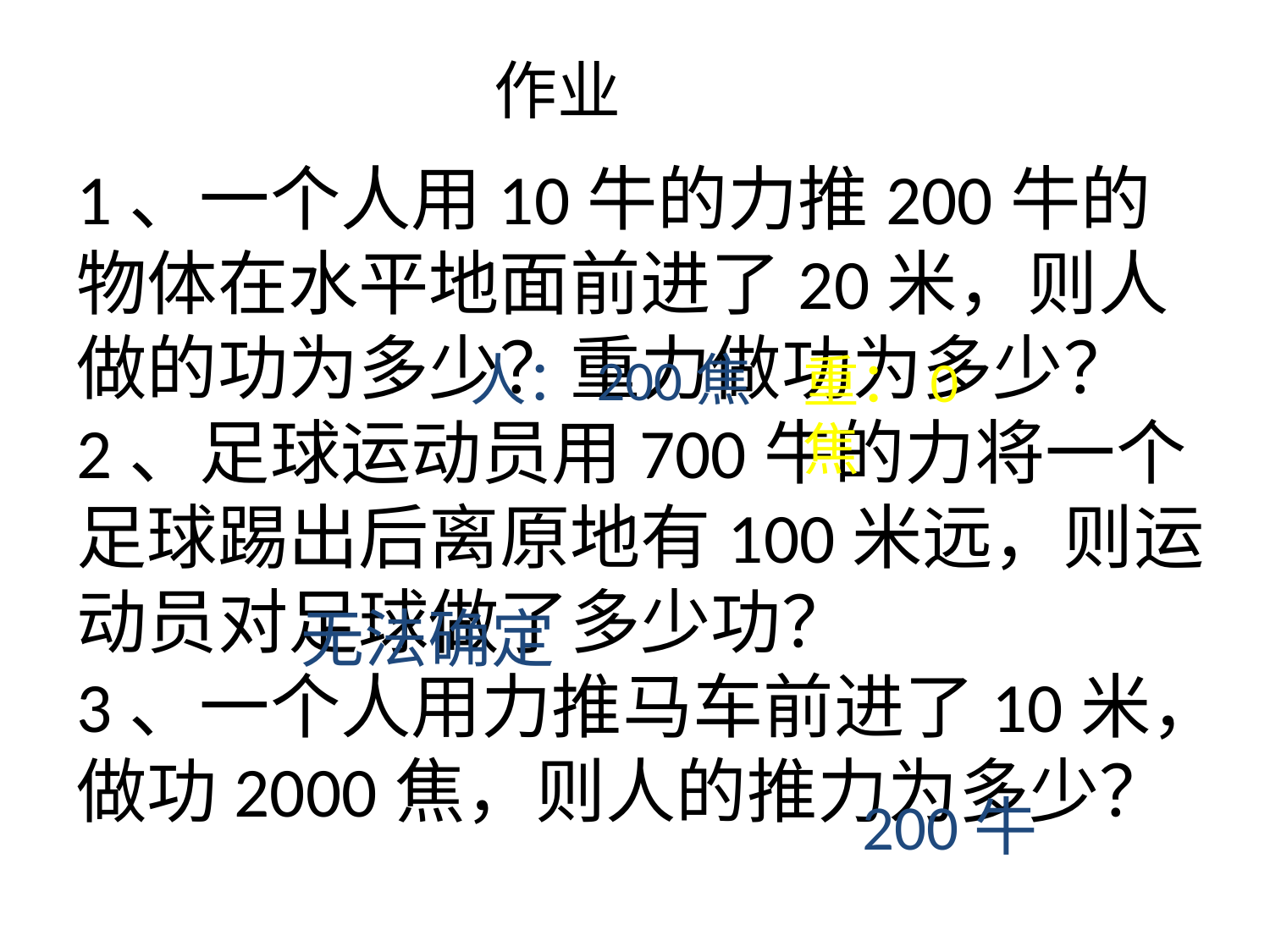

# 作业
1、一个人用10牛的力推200牛的物体在水平地面前进了20米，则人做的功为多少？重力做功为多少？
2、足球运动员用700牛的力将一个足球踢出后离原地有100米远，则运动员对足球做了多少功？
3、一个人用力推马车前进了10米，做功2000焦，则人的推力为多少？
人：200焦
重：0焦
无法确定
200牛